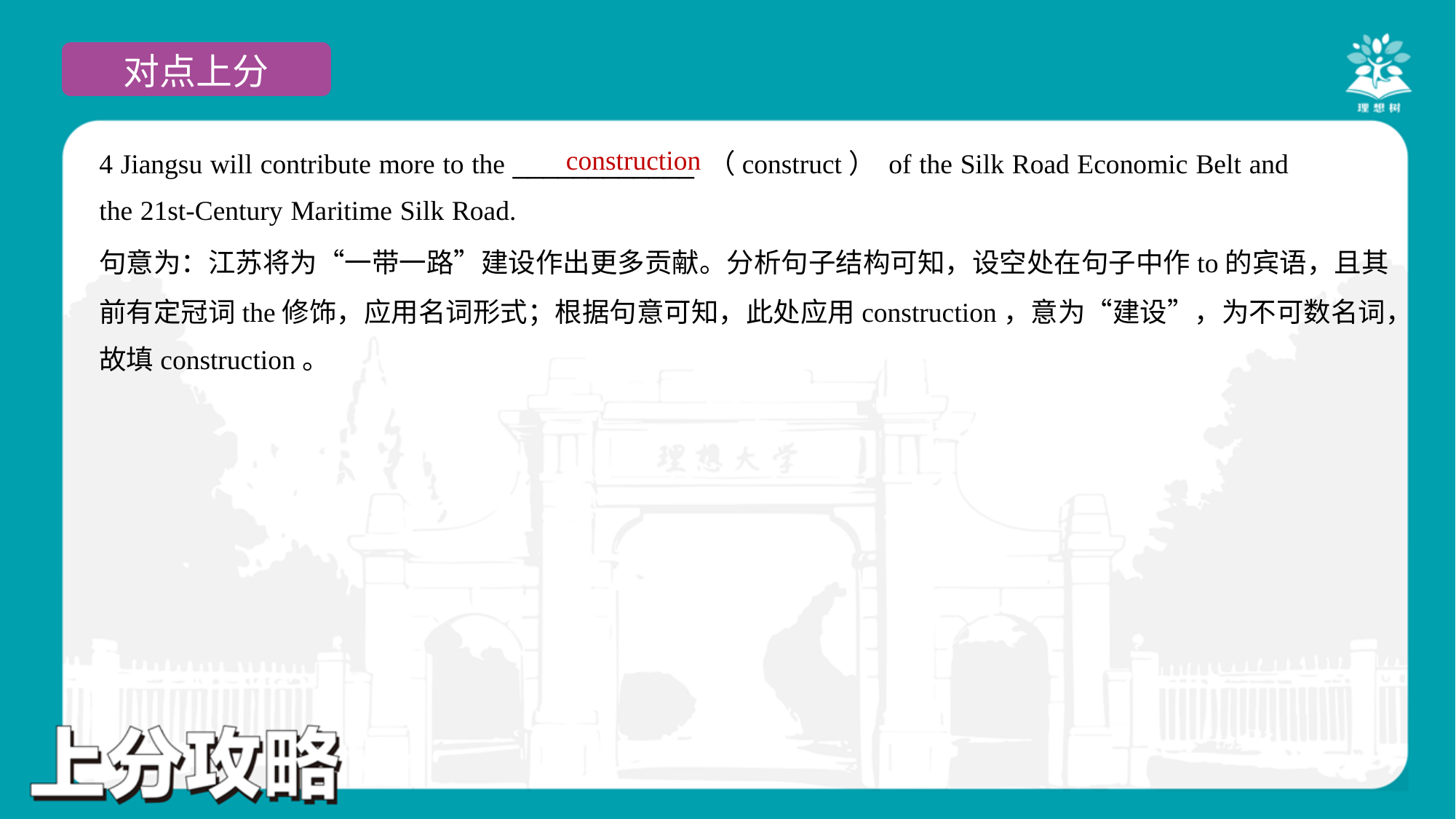

construction
4 Jiangsu will contribute more to the ____________ （construct） of the Silk Road Economic Belt and
the 21st-Century Maritime Silk Road.
句意为：江苏将为“一带一路”建设作出更多贡献。分析句子结构可知，设空处在句子中作to的宾语，且其
前有定冠词the修饰，应用名词形式；根据句意可知，此处应用construction，意为“建设”，为不可数名词，
故填construction。